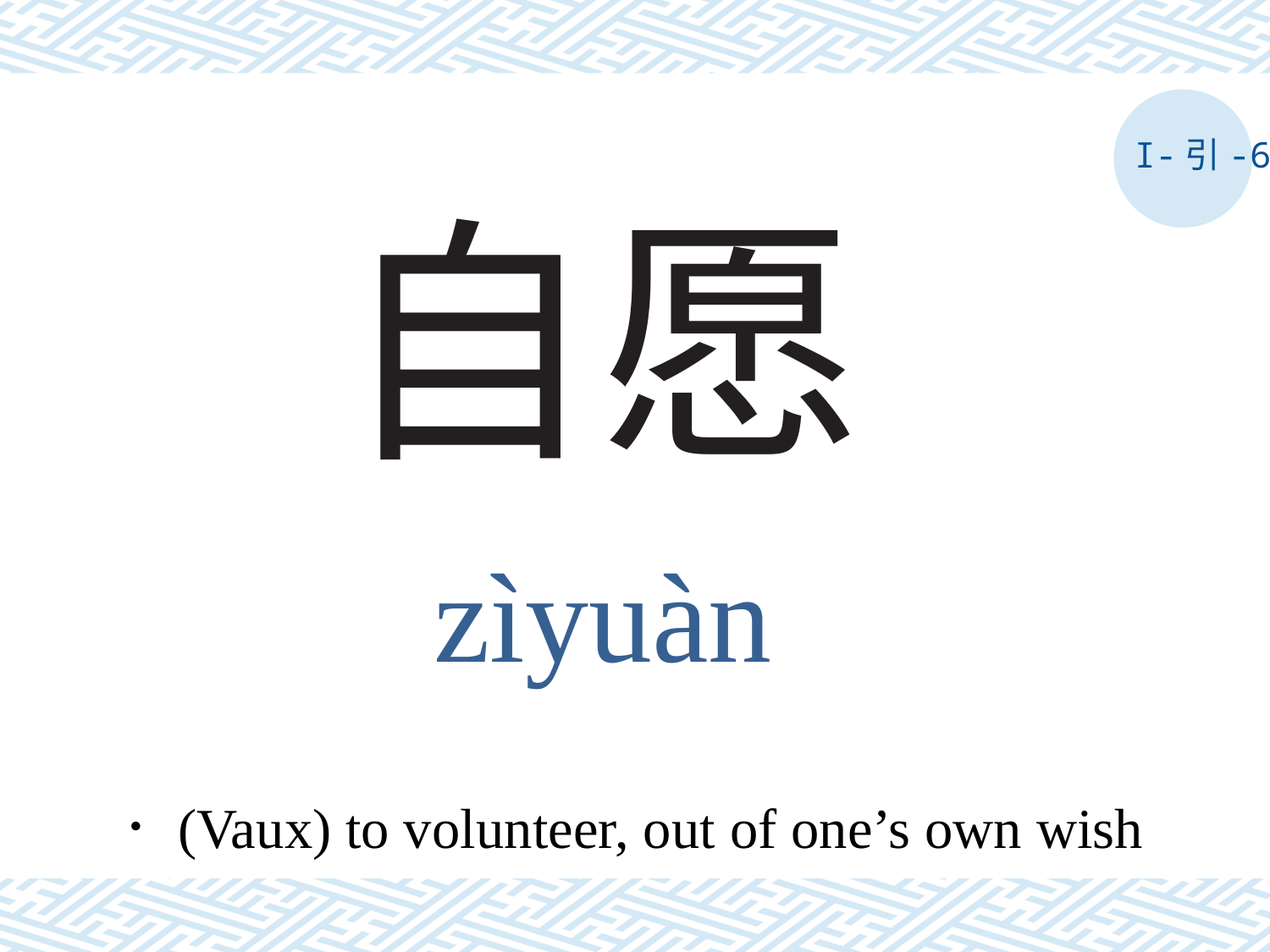

I-引-6

# 自愿
zìyuàn
．(Vaux) to volunteer, out of one’s own wish